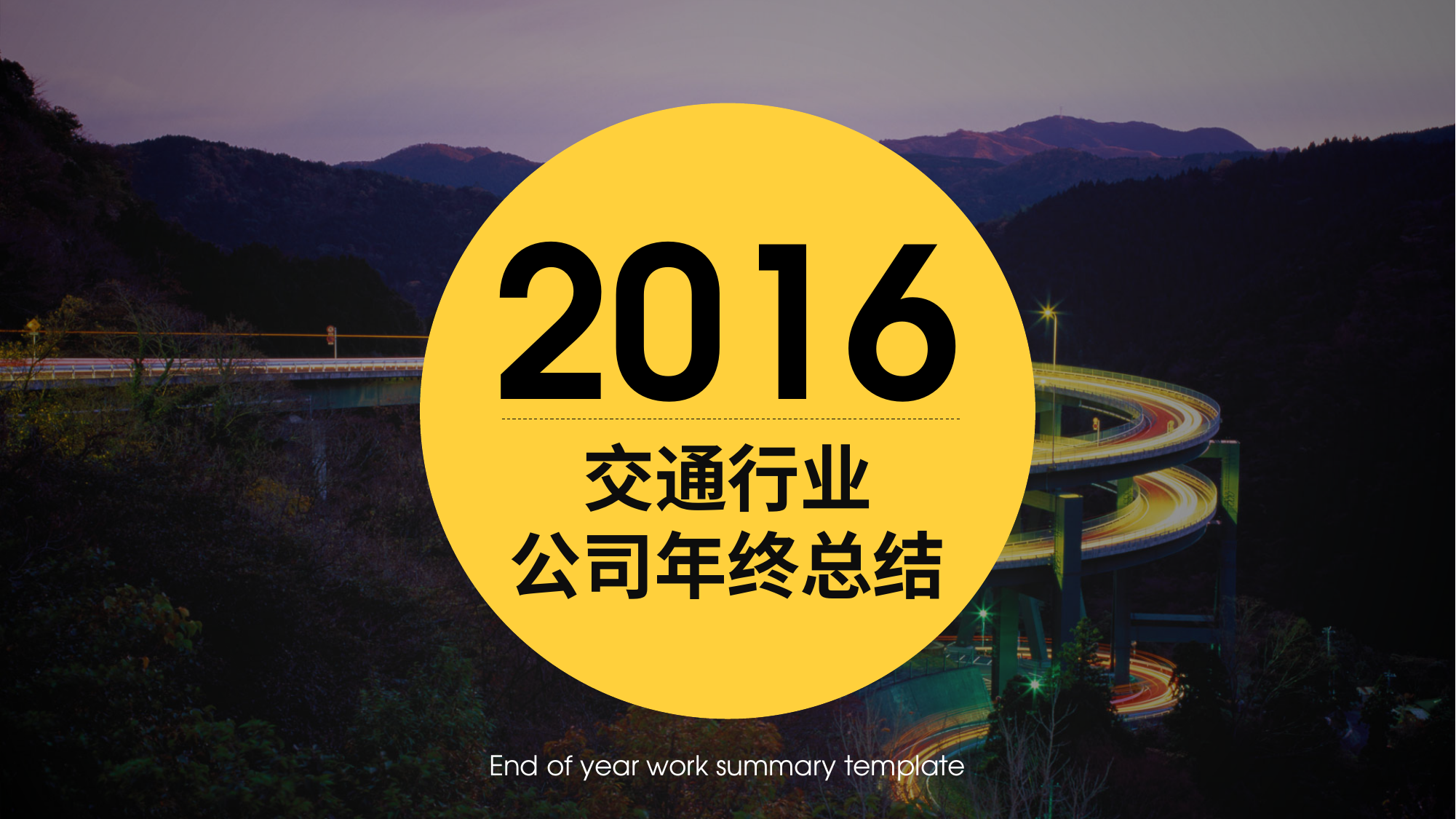

2016
交通行业
公司年终总结
End of year work summary template